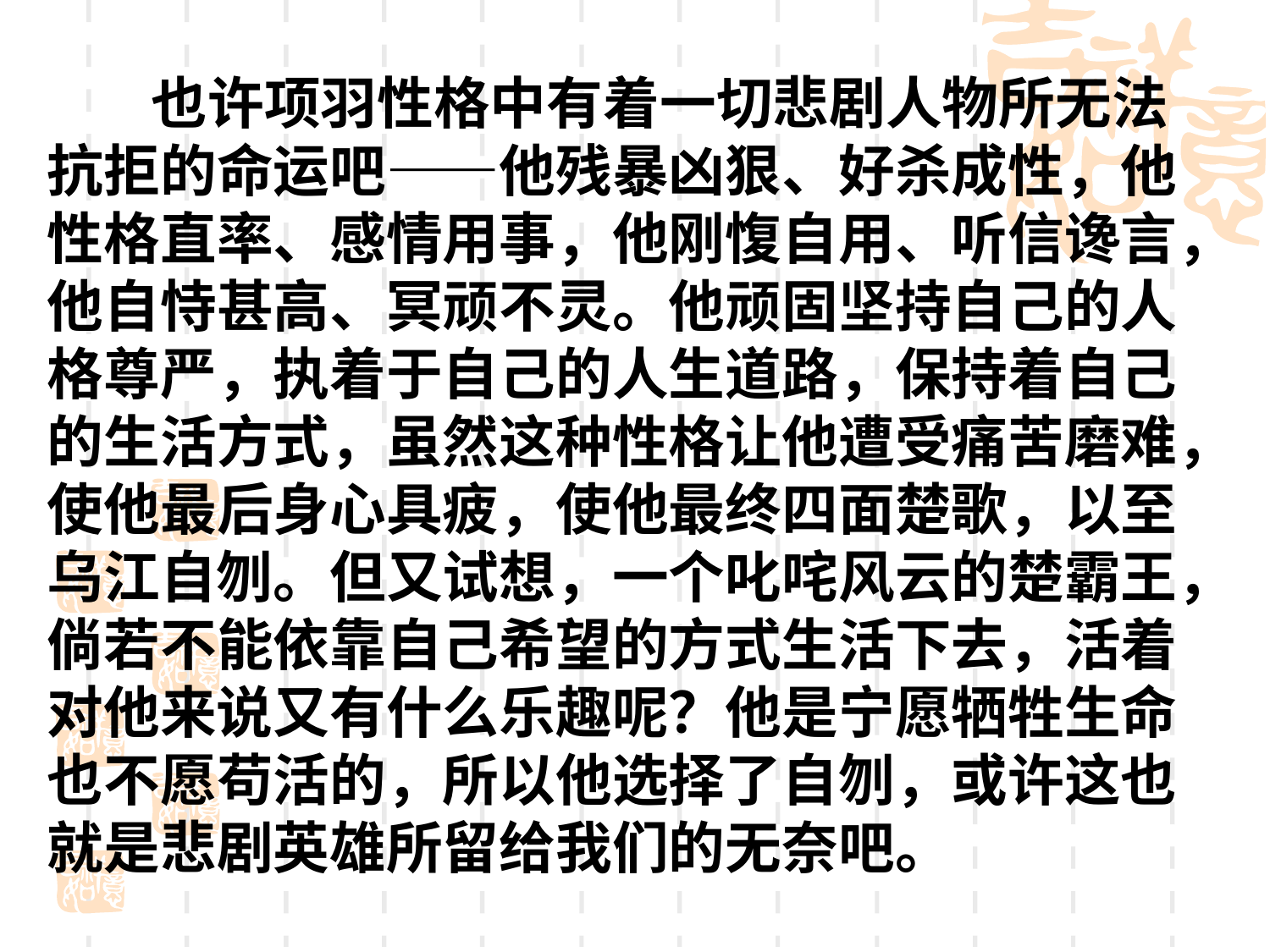

也许项羽性格中有着一切悲剧人物所无法抗拒的命运吧——他残暴凶狠、好杀成性，他性格直率、感情用事，他刚愎自用、听信谗言，他自恃甚高、冥顽不灵。他顽固坚持自己的人格尊严，执着于自己的人生道路，保持着自己的生活方式，虽然这种性格让他遭受痛苦磨难，使他最后身心具疲，使他最终四面楚歌，以至乌江自刎。但又试想，一个叱咤风云的楚霸王，倘若不能依靠自己希望的方式生活下去，活着对他来说又有什么乐趣呢？他是宁愿牺牲生命也不愿苟活的，所以他选择了自刎，或许这也就是悲剧英雄所留给我们的无奈吧。